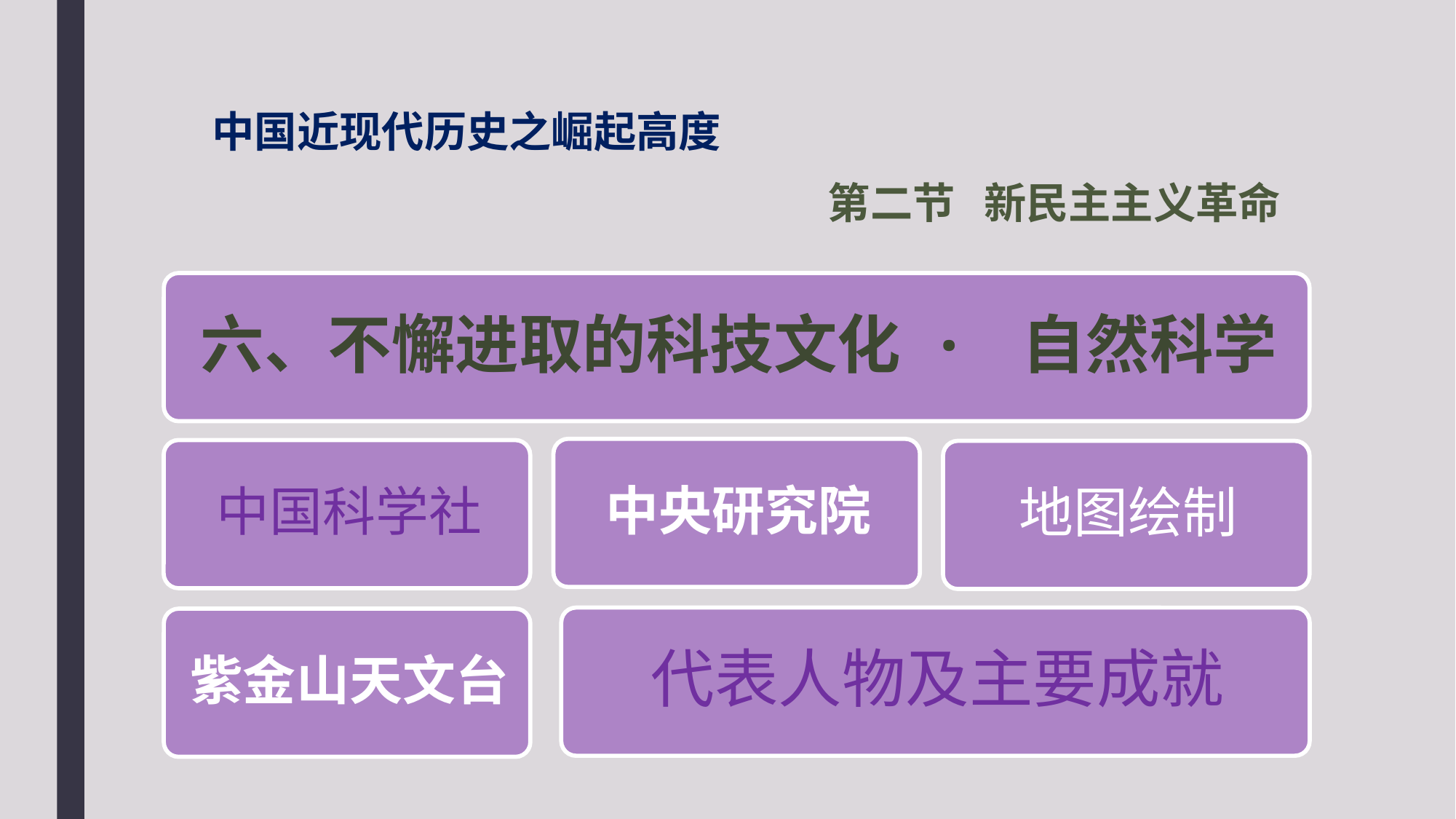

# 中国近现代历史之崛起高度
第二节   新民主主义革命
六、不懈进取的科技文化 · 自然科学
代表人物及主要成就
紫金山天文台
中央研究院
地图绘制
中国科学社